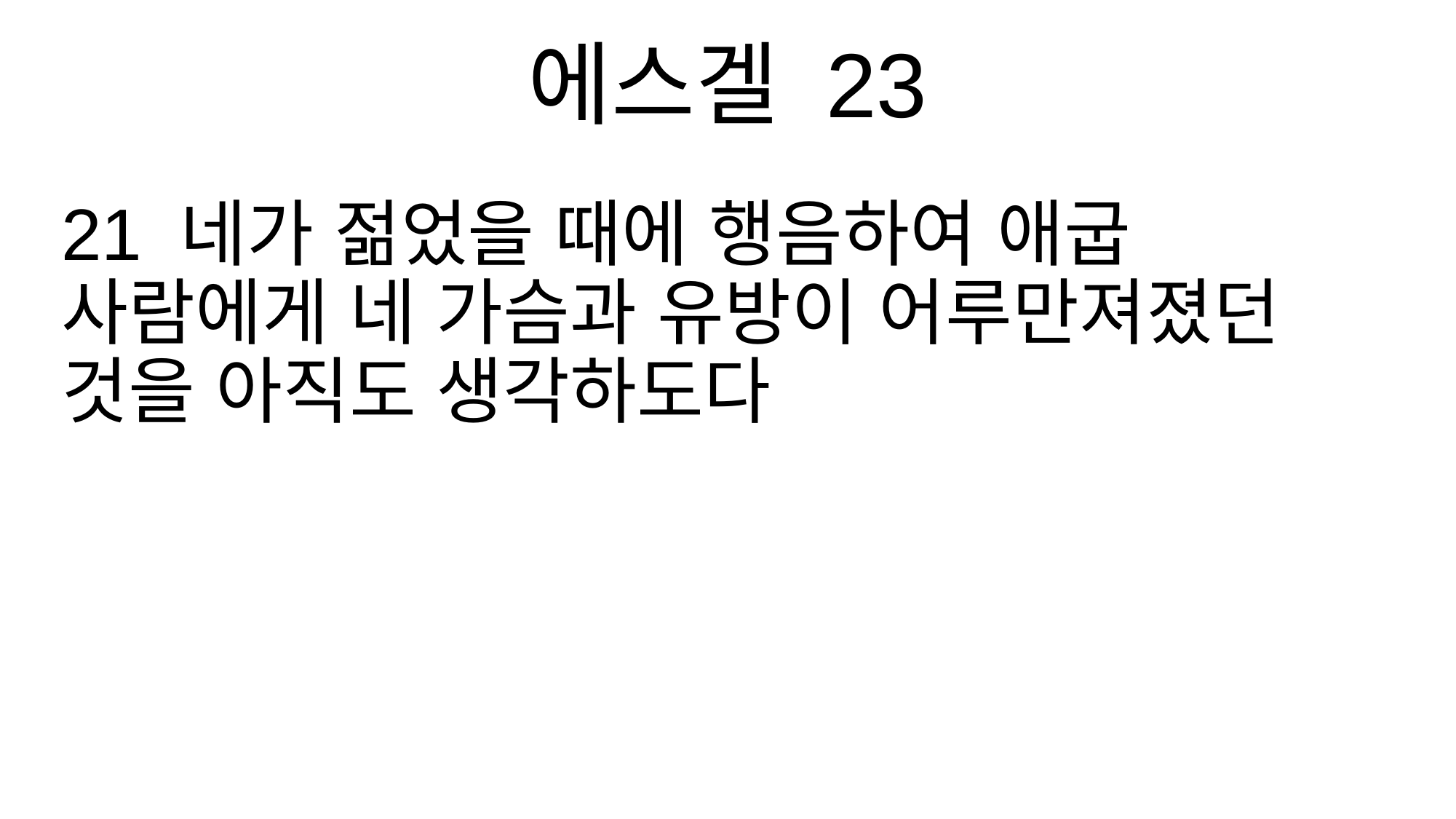

에스겔 23
21 네가 젊었을 때에 행음하여 애굽 사람에게 네 가슴과 유방이 어루만져졌던 것을 아직도 생각하도다